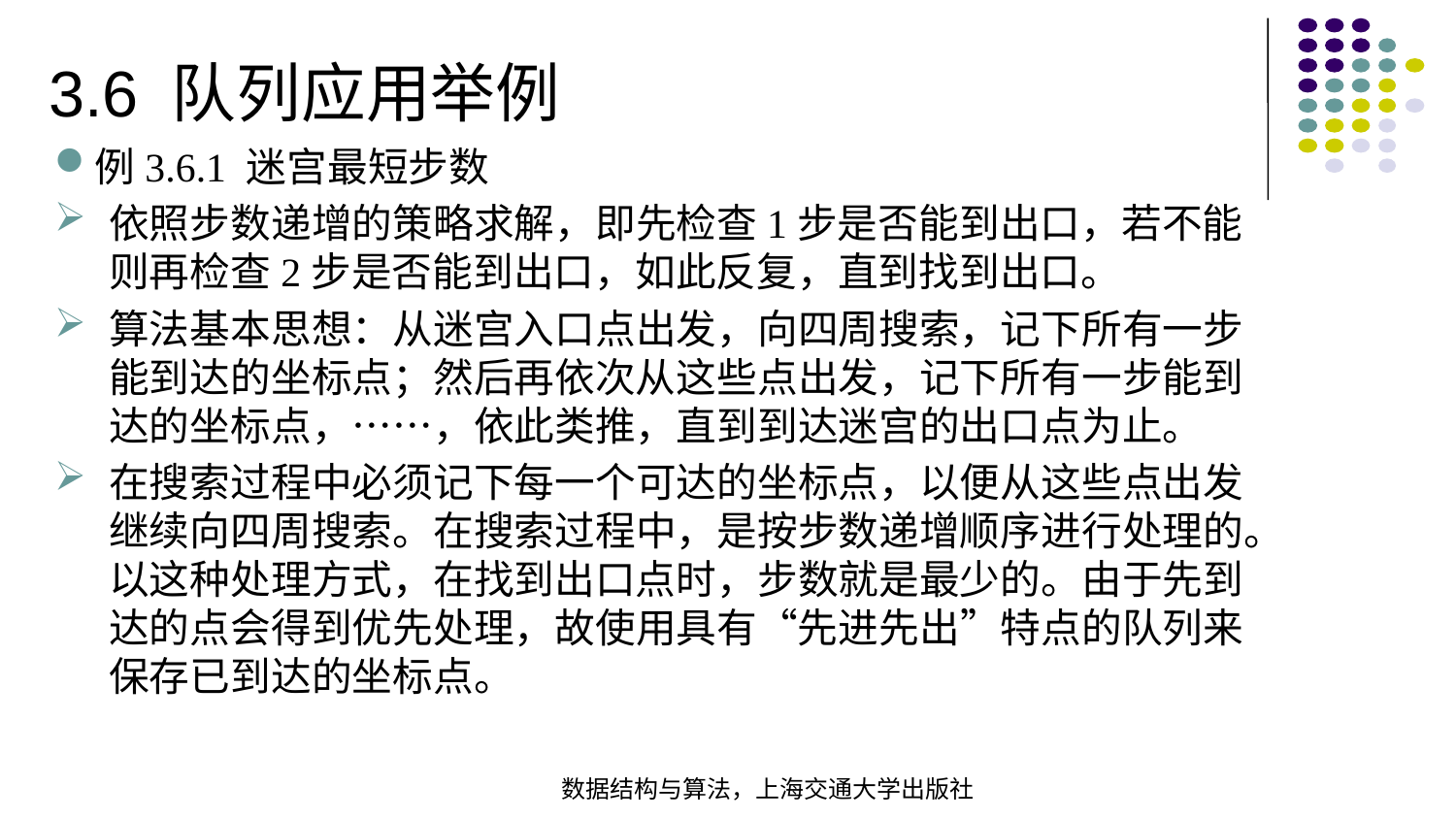

3.6 队列应用举例
例3.6.1 迷宫最短步数
依照步数递增的策略求解，即先检查1步是否能到出口，若不能则再检查2步是否能到出口，如此反复，直到找到出口。
算法基本思想：从迷宫入口点出发，向四周搜索，记下所有一步能到达的坐标点；然后再依次从这些点出发，记下所有一步能到达的坐标点，……，依此类推，直到到达迷宫的出口点为止。
在搜索过程中必须记下每一个可达的坐标点，以便从这些点出发继续向四周搜索。在搜索过程中，是按步数递增顺序进行处理的。以这种处理方式，在找到出口点时，步数就是最少的。由于先到达的点会得到优先处理，故使用具有“先进先出”特点的队列来保存已到达的坐标点。